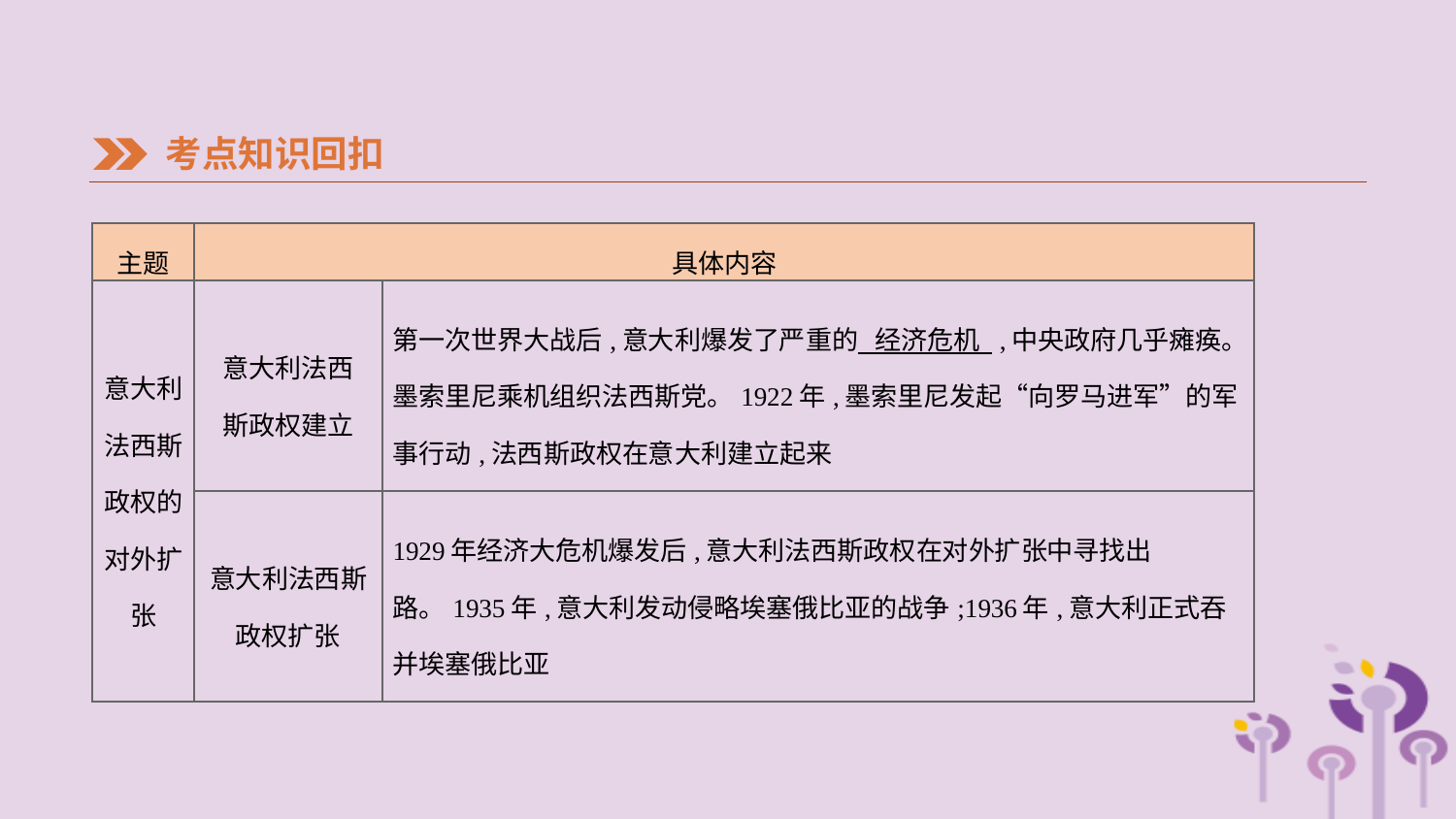

考点知识回扣

| 主题 | 具体内容 |  |
| --- | --- | --- |
| 意大利法西斯政权的对外扩张 | 意大利法西 斯政权建立 | 第一次世界大战后,意大利爆发了严重的 经济危机 ,中央政府几乎瘫痪。墨索里尼乘机组织法西斯党。1922年,墨索里尼发起“向罗马进军”的军事行动,法西斯政权在意大利建立起来 |
|  | 意大利法西斯 政权扩张 | 1929年经济大危机爆发后,意大利法西斯政权在对外扩张中寻找出路。1935年,意大利发动侵略埃塞俄比亚的战争;1936年,意大利正式吞并埃塞俄比亚 |